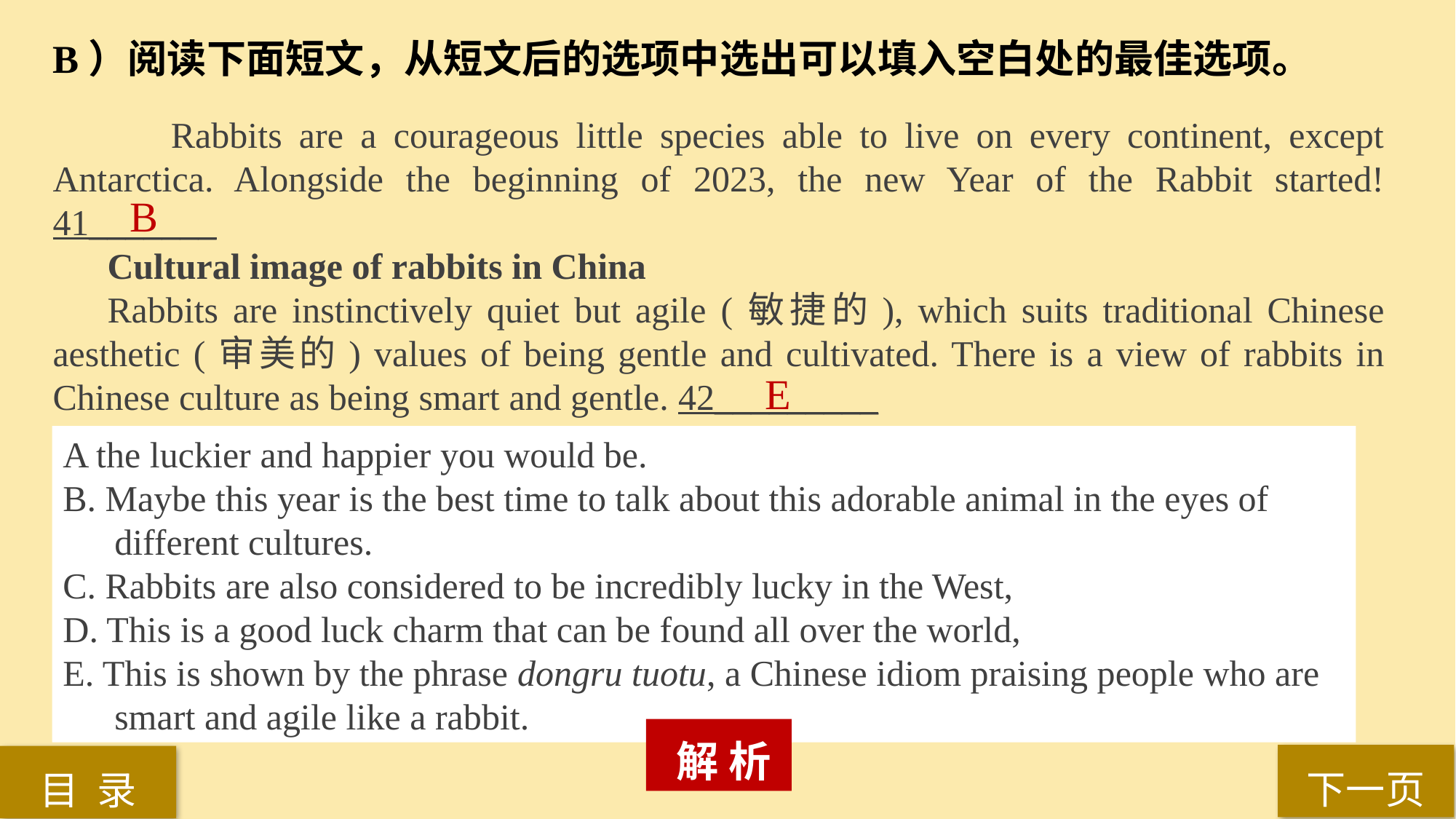

B）阅读下面短文，从短文后的选项中选出可以填入空白处的最佳选项。
       Rabbits are a courageous little species able to live on every continent, except Antarctica. Alongside the beginning of 2023, the new Year of the Rabbit started! 41_______
Cultural image of rabbits in China
Rabbits are instinctively quiet but agile (敏捷的), which suits traditional Chinese aesthetic (审美的) values of being gentle and cultivated. There is a view of rabbits in Chinese culture as being smart and gentle. 42_________
B
E
A the luckier and happier you would be.
B. Maybe this year is the best time to talk about this adorable animal in the eyes of different cultures.
C. Rabbits are also considered to be incredibly lucky in the West,
D. This is a good luck charm that can be found all over the world,
E. This is shown by the phrase dongru tuotu, a Chinese idiom praising people who are smart and agile like a rabbit.
 解 析